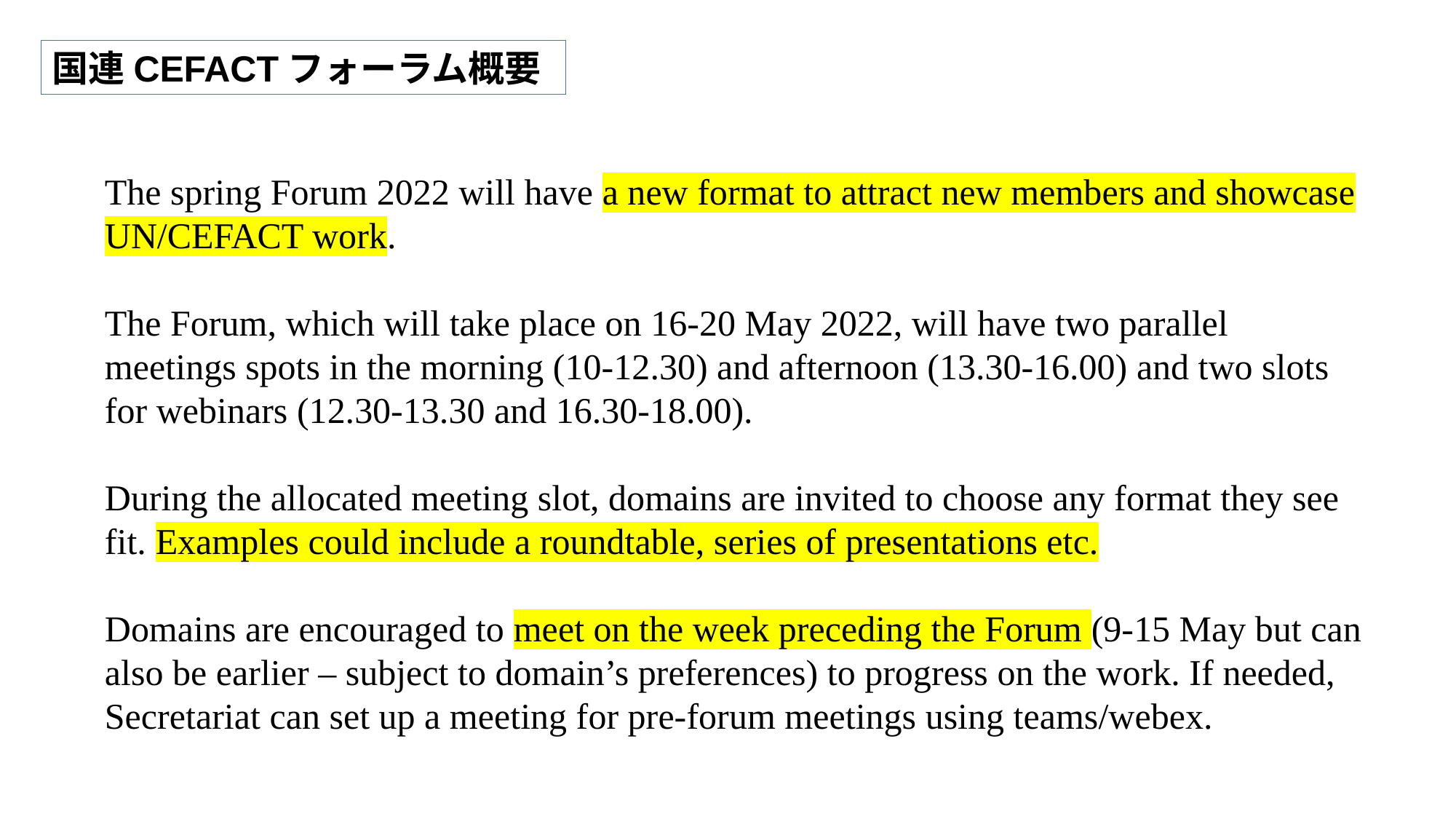

国連CEFACTフォーラム概要
The spring Forum 2022 will have a new format to attract new members and showcase UN/CEFACT work.

The Forum, which will take place on 16-20 May 2022, will have two parallel meetings spots in the morning (10-12.30) and afternoon (13.30-16.00) and two slots for webinars (12.30-13.30 and 16.30-18.00).

During the allocated meeting slot, domains are invited to choose any format they see fit. Examples could include a roundtable, series of presentations etc.

Domains are encouraged to meet on the week preceding the Forum (9-15 May but can also be earlier – subject to domain’s preferences) to progress on the work. If needed, Secretariat can set up a meeting for pre-forum meetings using teams/webex.